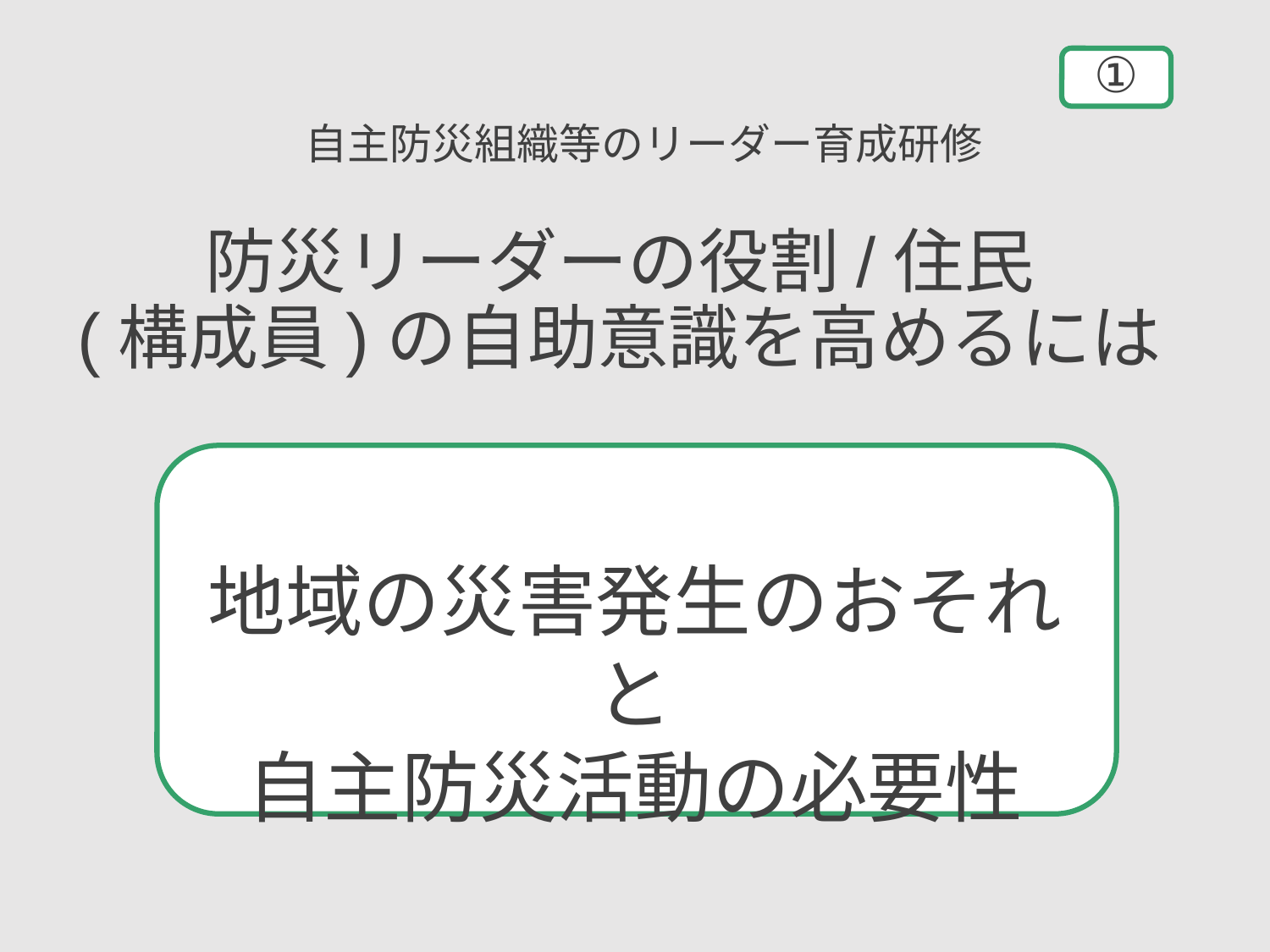

①

# 防災リーダーの役割/住民 (構成員)の自助意識を高めるには

地域の災害発生のおそれと
自主防災活動の必要性